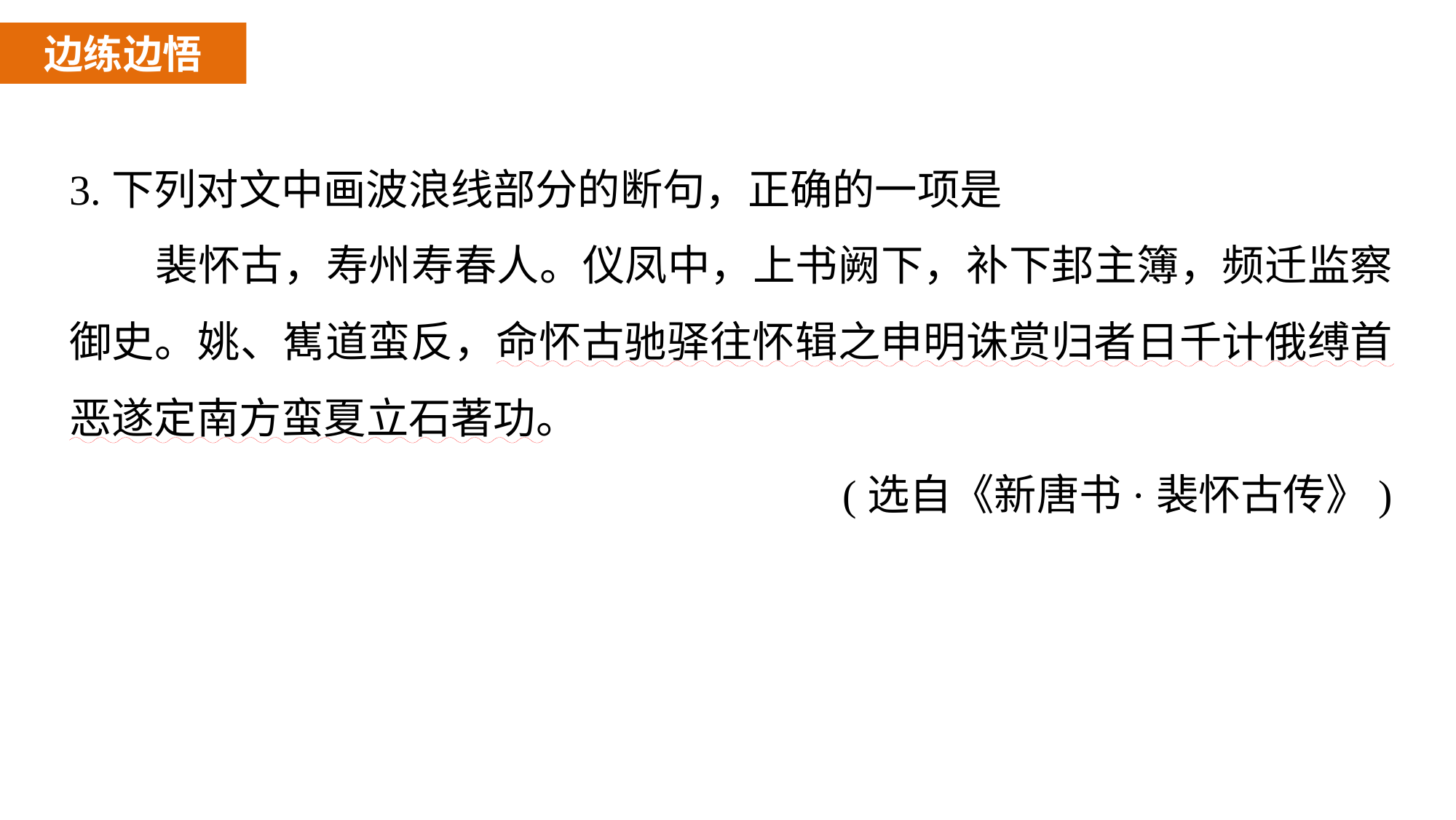

边练边悟
3.下列对文中画波浪线部分的断句，正确的一项是
裴怀古，寿州寿春人。仪凤中，上书阙下，补下邽主簿，频迁监察御史。姚、嶲道蛮反，命怀古驰驿往怀辑之申明诛赏归者日千计俄缚首恶遂定南方蛮夏立石著功。
(选自《新唐书·裴怀古传》)